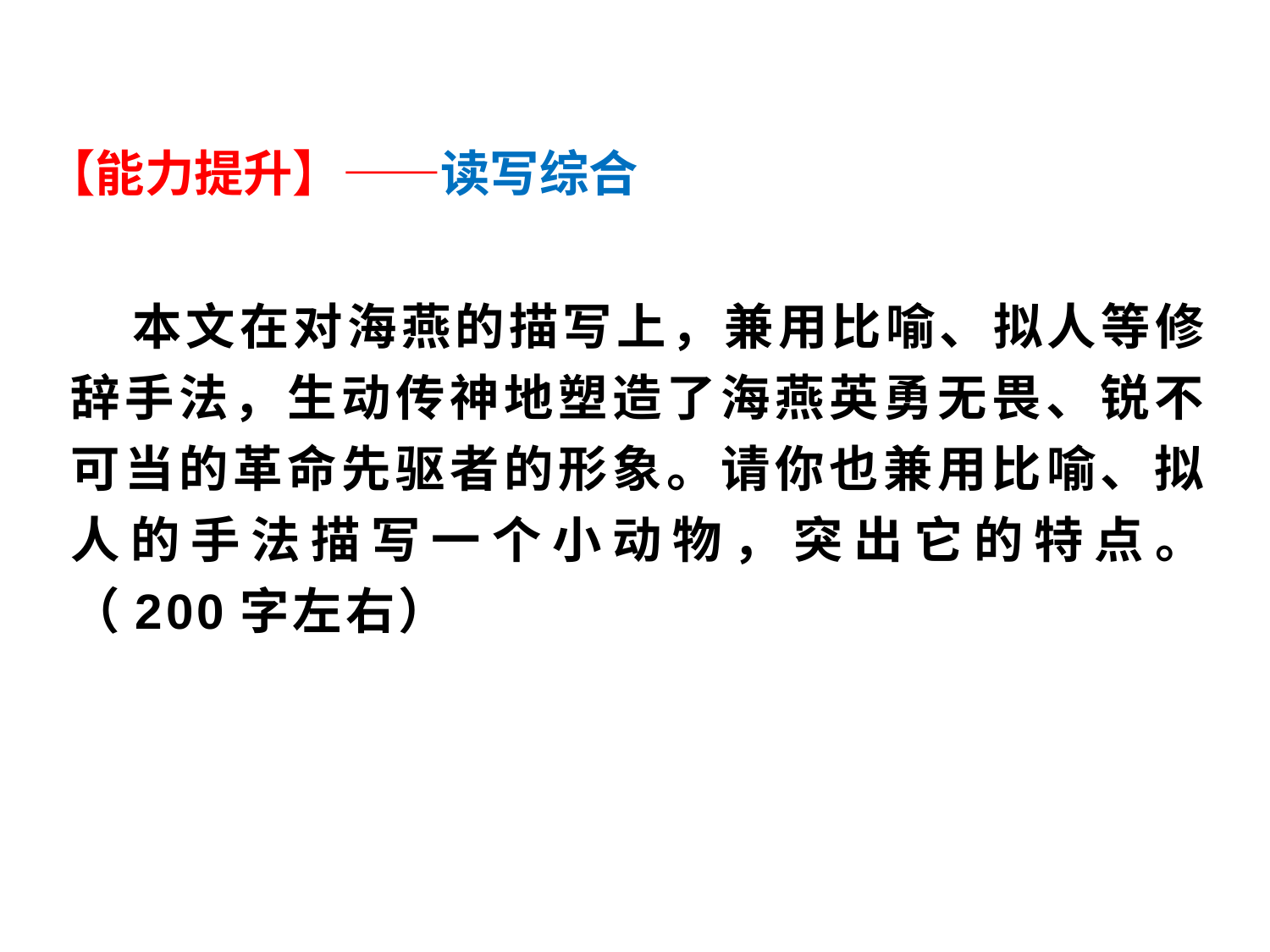

【能力提升】——读写综合
    本文在对海燕的描写上，兼用比喻、拟人等修辞手法，生动传神地塑造了海燕英勇无畏、锐不可当的革命先驱者的形象。请你也兼用比喻、拟人的手法描写一个小动物，突出它的特点。（200字左右）